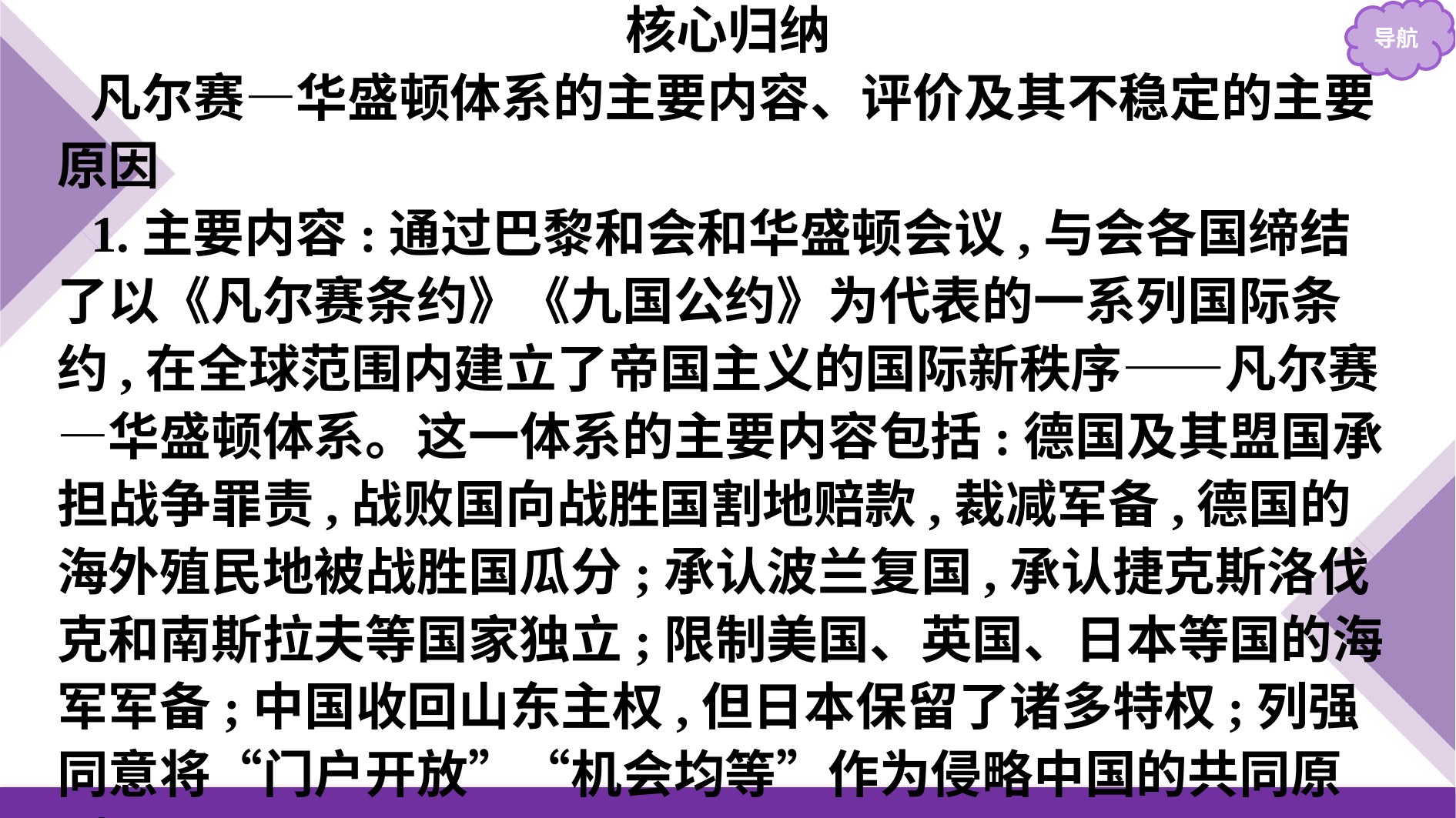

核心归纳
凡尔赛—华盛顿体系的主要内容、评价及其不稳定的主要原因
1.主要内容:通过巴黎和会和华盛顿会议,与会各国缔结了以《凡尔赛条约》《九国公约》为代表的一系列国际条约,在全球范围内建立了帝国主义的国际新秩序——凡尔赛—华盛顿体系。这一体系的主要内容包括:德国及其盟国承担战争罪责,战败国向战胜国割地赔款,裁减军备,德国的海外殖民地被战胜国瓜分;承认波兰复国,承认捷克斯洛伐克和南斯拉夫等国家独立;限制美国、英国、日本等国的海军军备;中国收回山东主权,但日本保留了诸多特权;列强同意将“门户开放”“机会均等”作为侵略中国的共同原则。